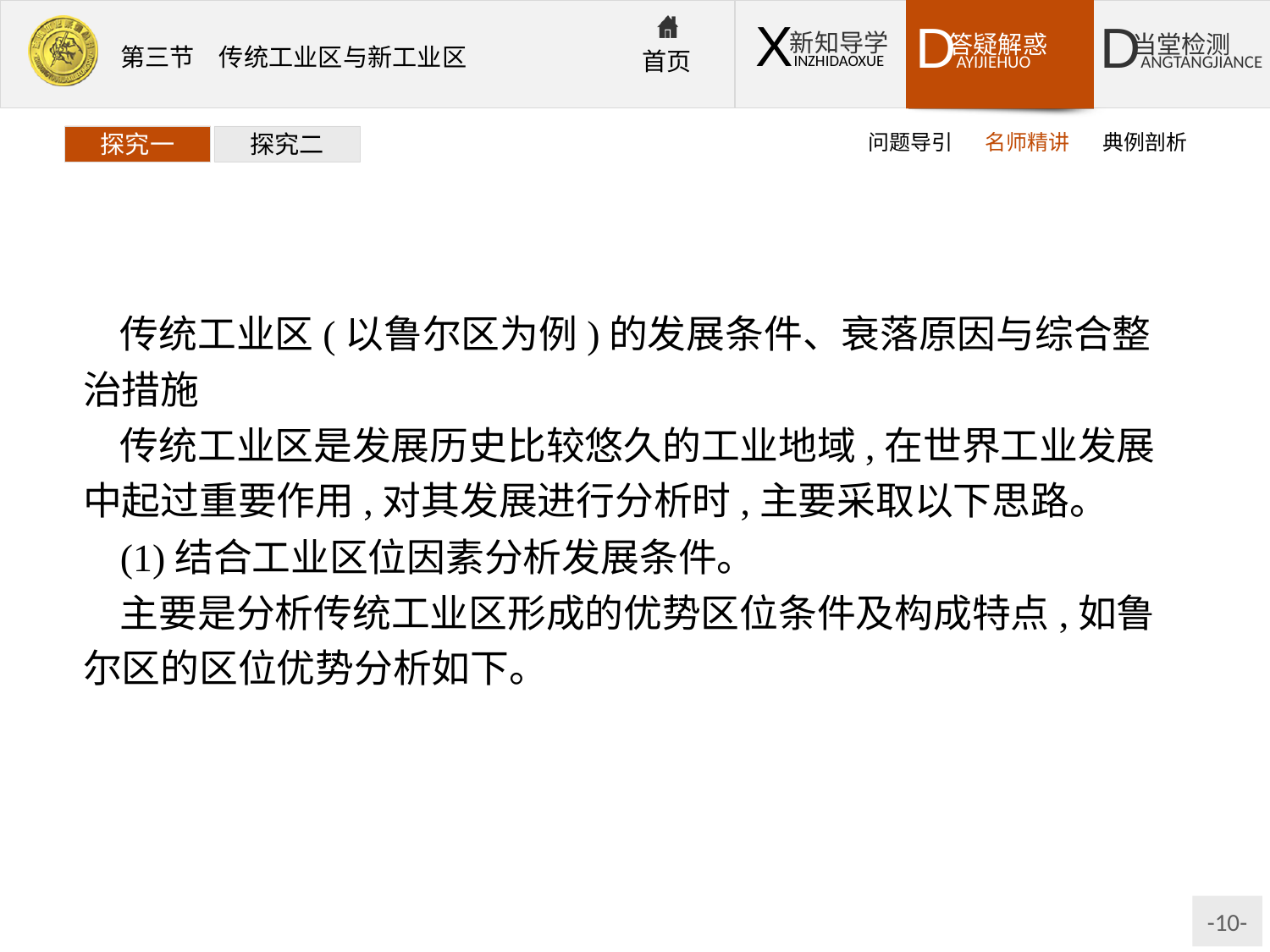

问题导引
名师精讲
典例剖析
探究一
探究二
传统工业区(以鲁尔区为例)的发展条件、衰落原因与综合整治措施
传统工业区是发展历史比较悠久的工业地域,在世界工业发展中起过重要作用,对其发展进行分析时,主要采取以下思路。
(1)结合工业区位因素分析发展条件。
主要是分析传统工业区形成的优势区位条件及构成特点,如鲁尔区的区位优势分析如下。